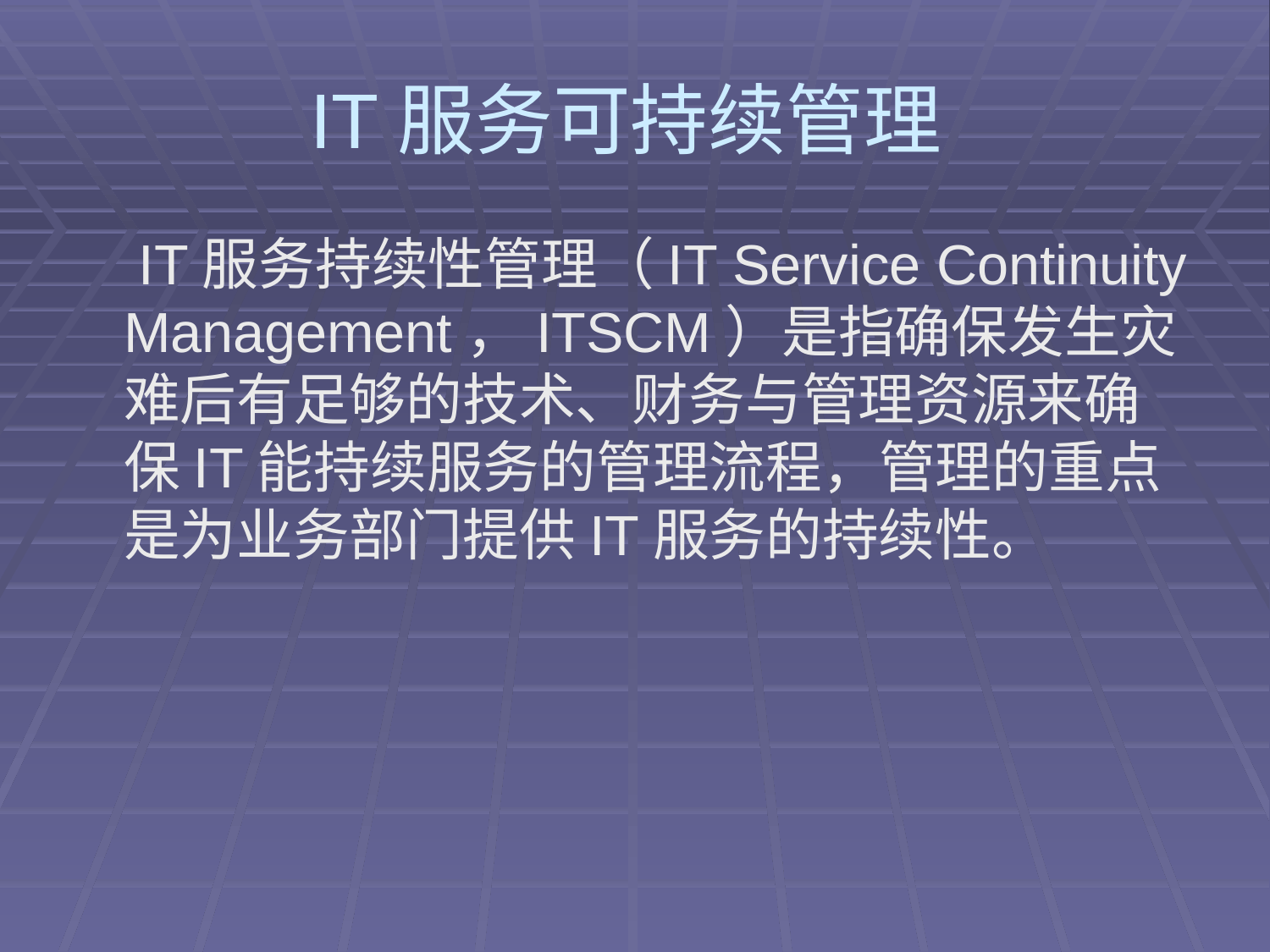

# IT服务可持续管理
    IT服务持续性管理（IT Service Continuity Management，ITSCM）是指确保发生灾难后有足够的技术、财务与管理资源来确保IT能持续服务的管理流程，管理的重点是为业务部门提供IT服务的持续性。